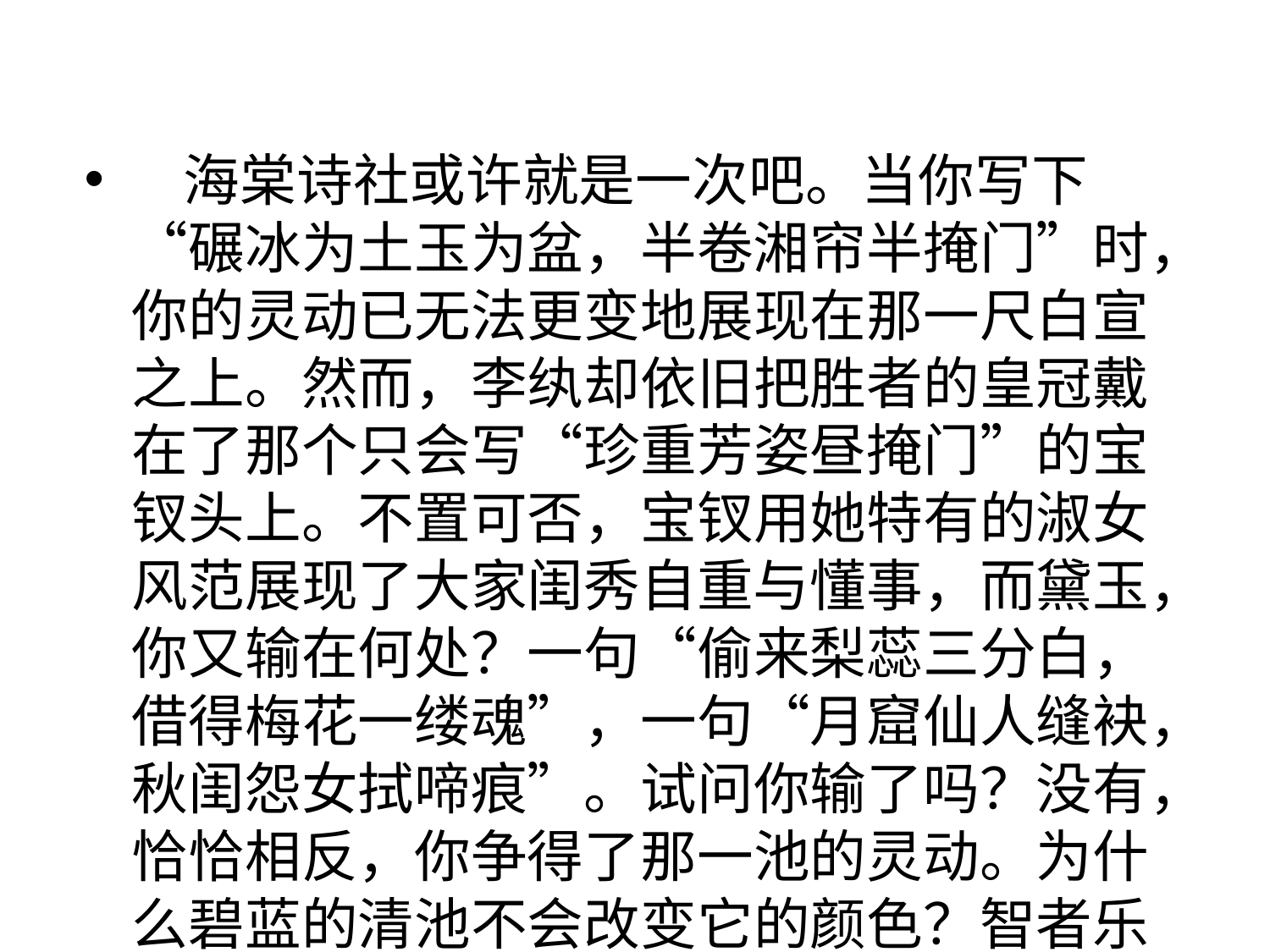

海棠诗社或许就是一次吧。当你写下“碾冰为土玉为盆，半卷湘帘半掩门”时，你的灵动已无法更变地展现在那一尺白宣之上。然而，李纨却依旧把胜者的皇冠戴在了那个只会写“珍重芳姿昼掩门”的宝钗头上。不置可否，宝钗用她特有的淑女风范展现了大家闺秀自重与懂事，而黛玉，你又输在何处？一句“偷来梨蕊三分白，借得梅花一缕魂”，一句“月窟仙人缝袂，秋闺怨女拭啼痕”。试问你输了吗？没有，恰恰相反，你争得了那一池的灵动。为什么碧蓝的清池不会改变它的颜色？智者乐水，欣赏的就是它的灵动与矢志不渝的心志。（析）